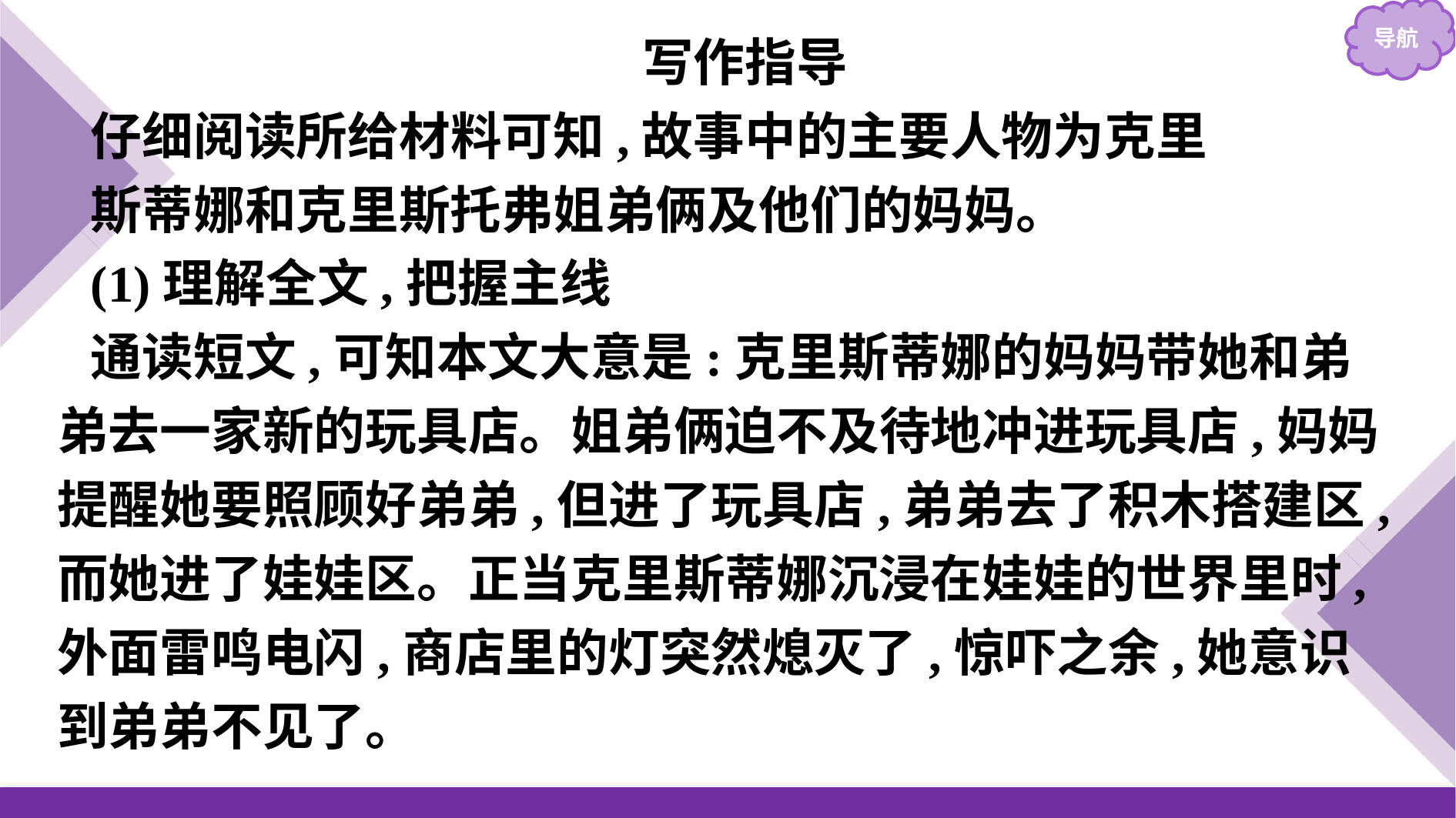

写作指导
仔细阅读所给材料可知,故事中的主要人物为克里
斯蒂娜和克里斯托弗姐弟俩及他们的妈妈。
(1)理解全文,把握主线
通读短文,可知本文大意是:克里斯蒂娜的妈妈带她和弟弟去一家新的玩具店。姐弟俩迫不及待地冲进玩具店,妈妈提醒她要照顾好弟弟,但进了玩具店,弟弟去了积木搭建区,而她进了娃娃区。正当克里斯蒂娜沉浸在娃娃的世界里时,外面雷鸣电闪,商店里的灯突然熄灭了,惊吓之余,她意识到弟弟不见了。